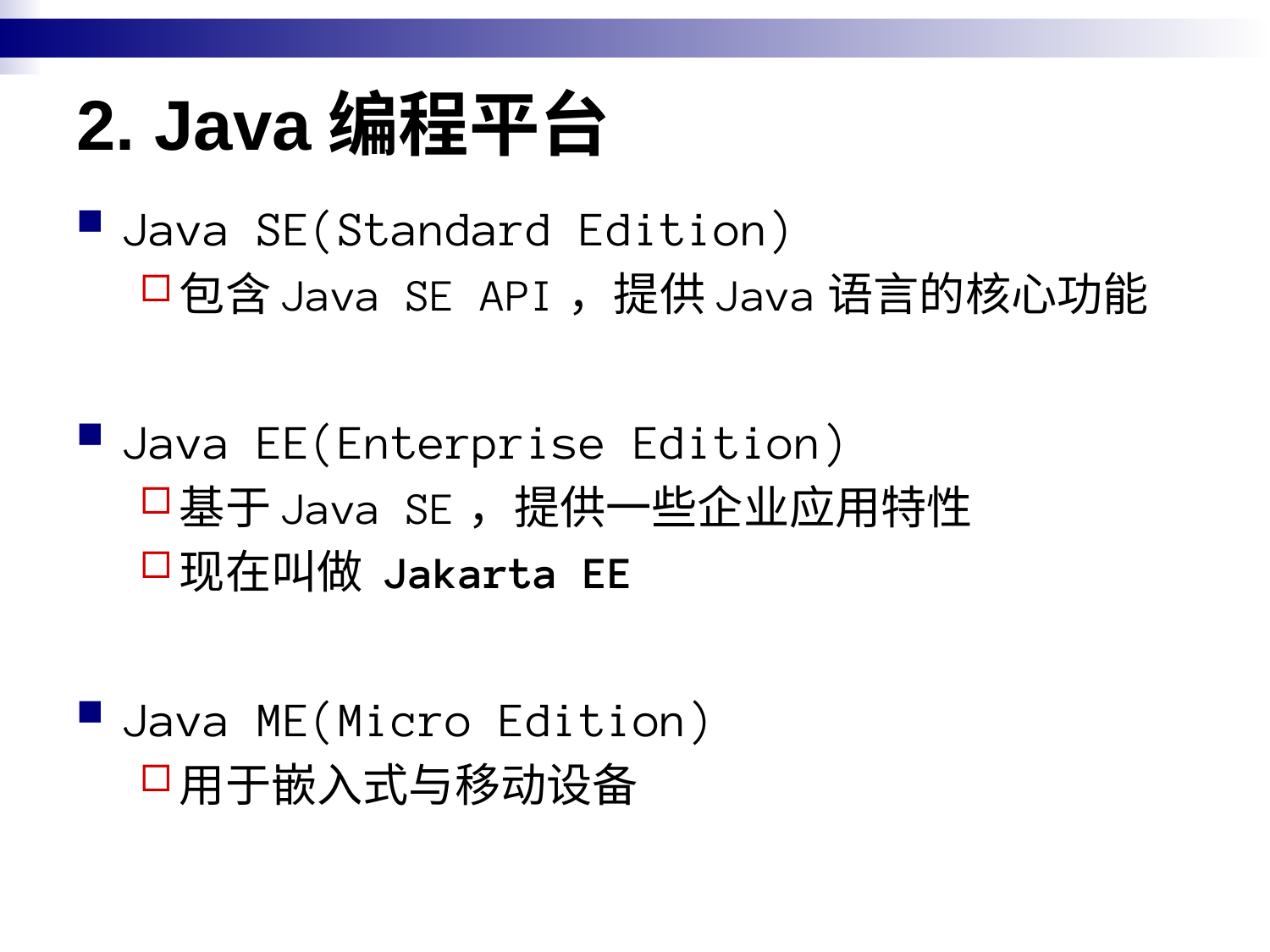

# 2. Java编程平台
Java SE(Standard Edition)
包含Java SE API，提供Java语言的核心功能

Java EE(Enterprise Edition)
基于Java SE，提供一些企业应用特性
现在叫做 Jakarta EE

Java ME(Micro Edition)
用于嵌入式与移动设备